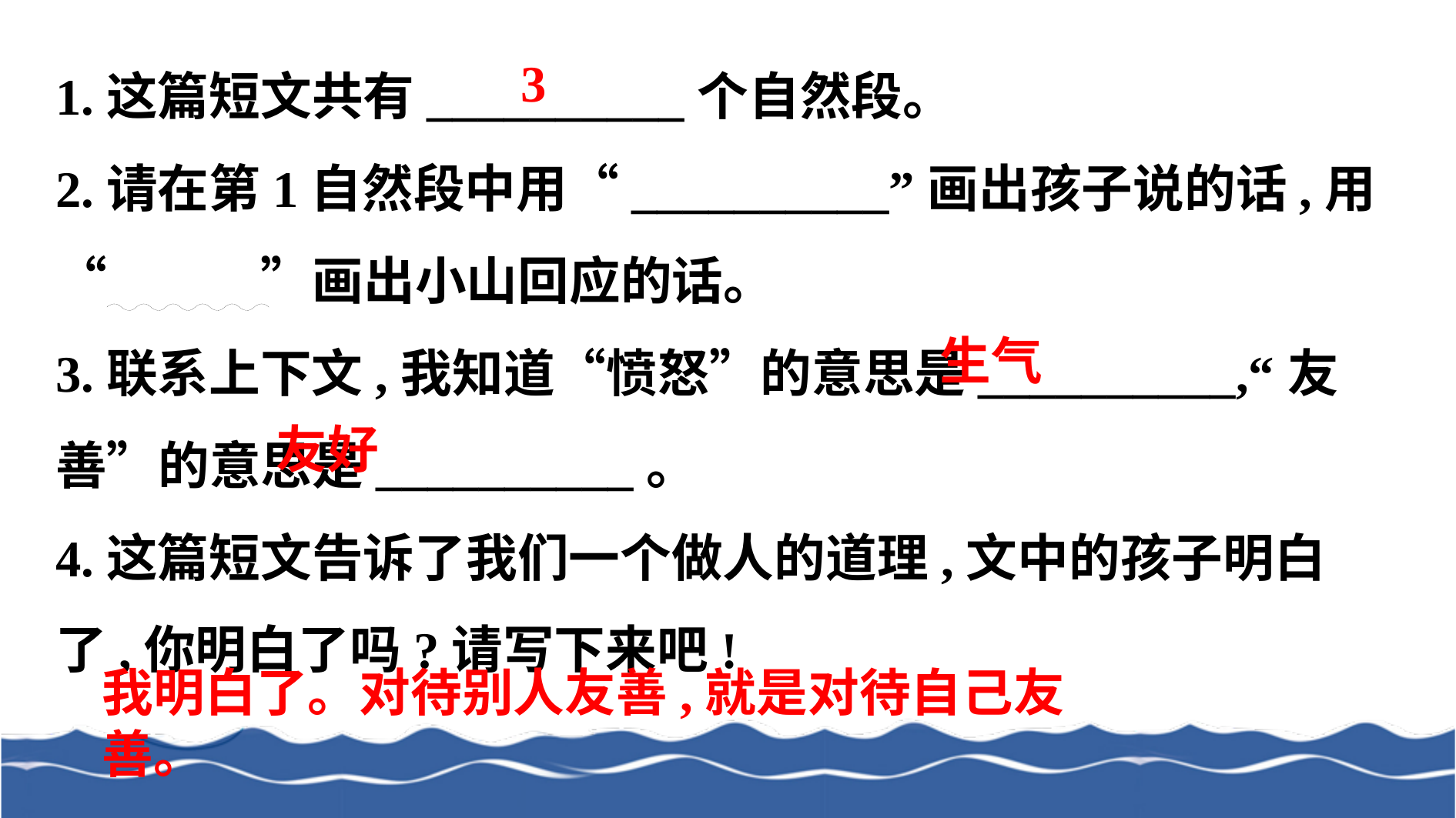

1.这篇短文共有__________个自然段。
2.请在第1自然段中用“__________”画出孩子说的话,用“　　　”画出小山回应的话。
3.联系上下文,我知道“愤怒”的意思是__________,“友善”的意思是__________。
4.这篇短文告诉了我们一个做人的道理,文中的孩子明白了,你明白了吗?请写下来吧!
3
生气
友好
我明白了。对待别人友善,就是对待自己友善。